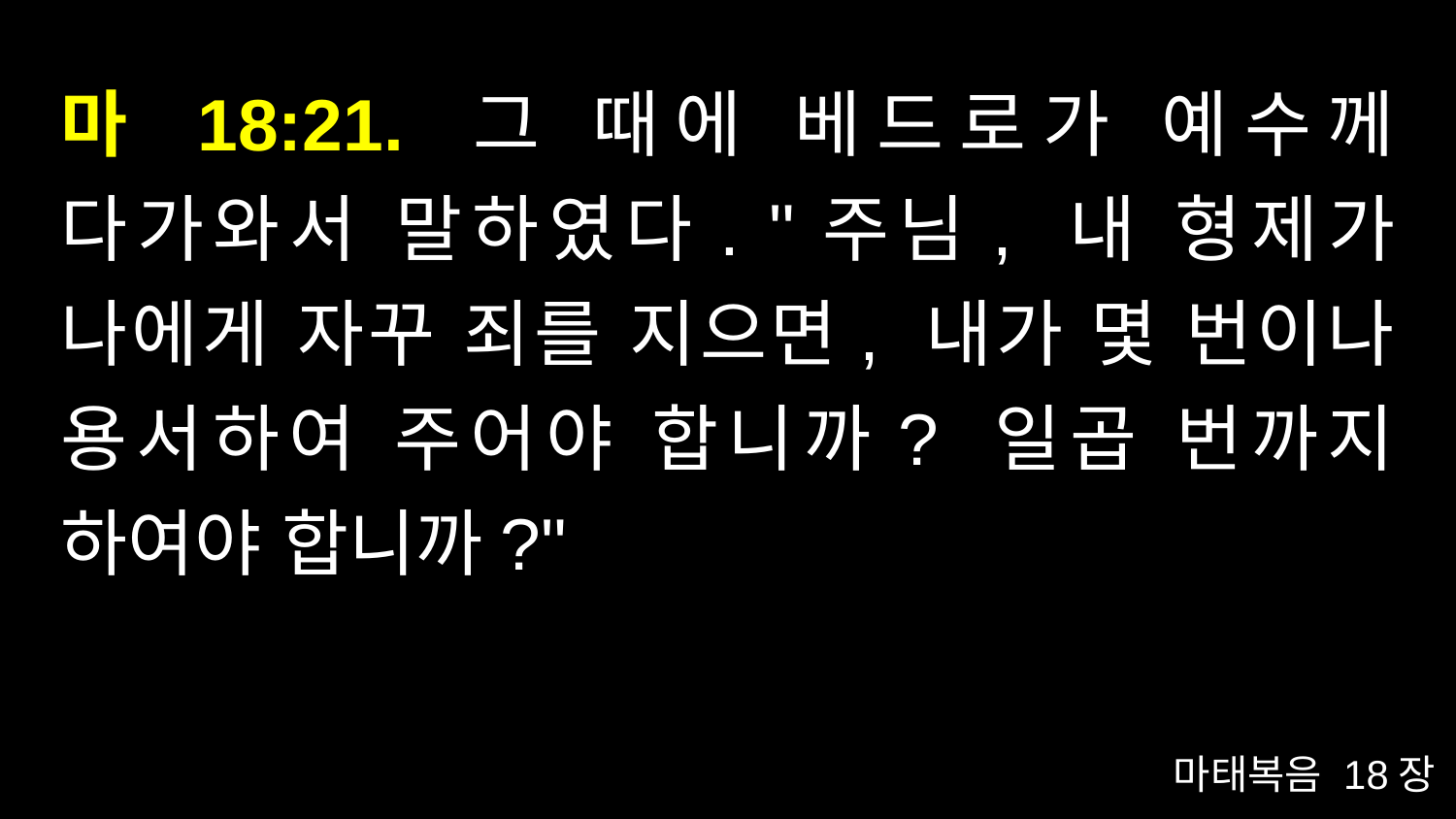

# 마 18:21. 그 때에 베드로가 예수께 다가와서 말하였다. "주님, 내 형제가 나에게 자꾸 죄를 지으면, 내가 몇 번이나 용서하여 주어야 합니까? 일곱 번까지 하여야 합니까?"
마태복음 18장